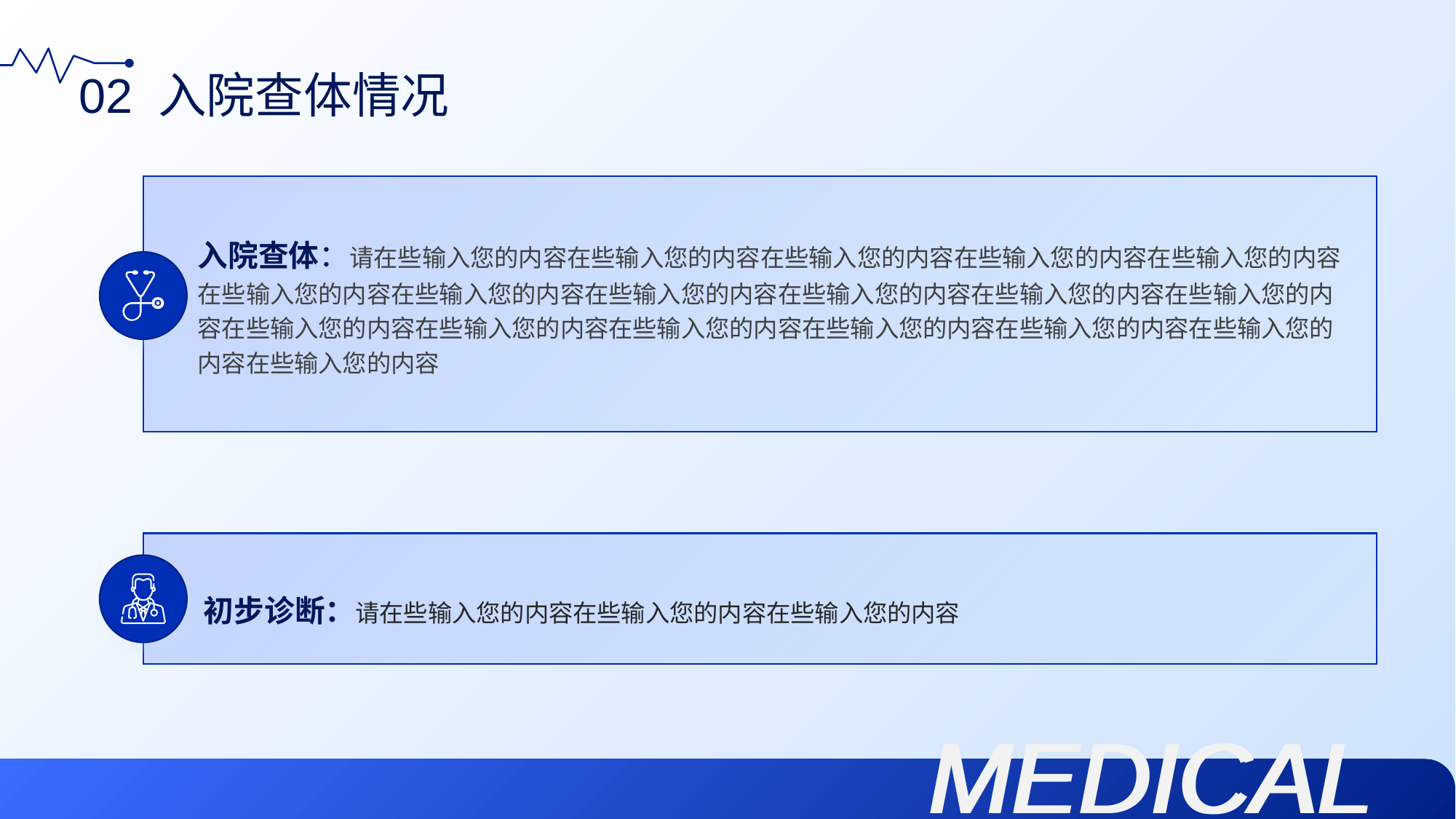

02 入院查体情况

入院查体：请在些输入您的内容在些输入您的内容在些输入您的内容在些输入您的内容在些输入您的内容在些输入您的内容在些输入您的内容在些输入您的内容在些输入您的内容在些输入您的内容在些输入您的内容在些输入您的内容在些输入您的内容在些输入您的内容在些输入您的内容在些输入您的内容在些输入您的内容在些输入您的内容

初步诊断：请在些输入您的内容在些输入您的内容在些输入您的内容
MEDICAL
MEDICAL